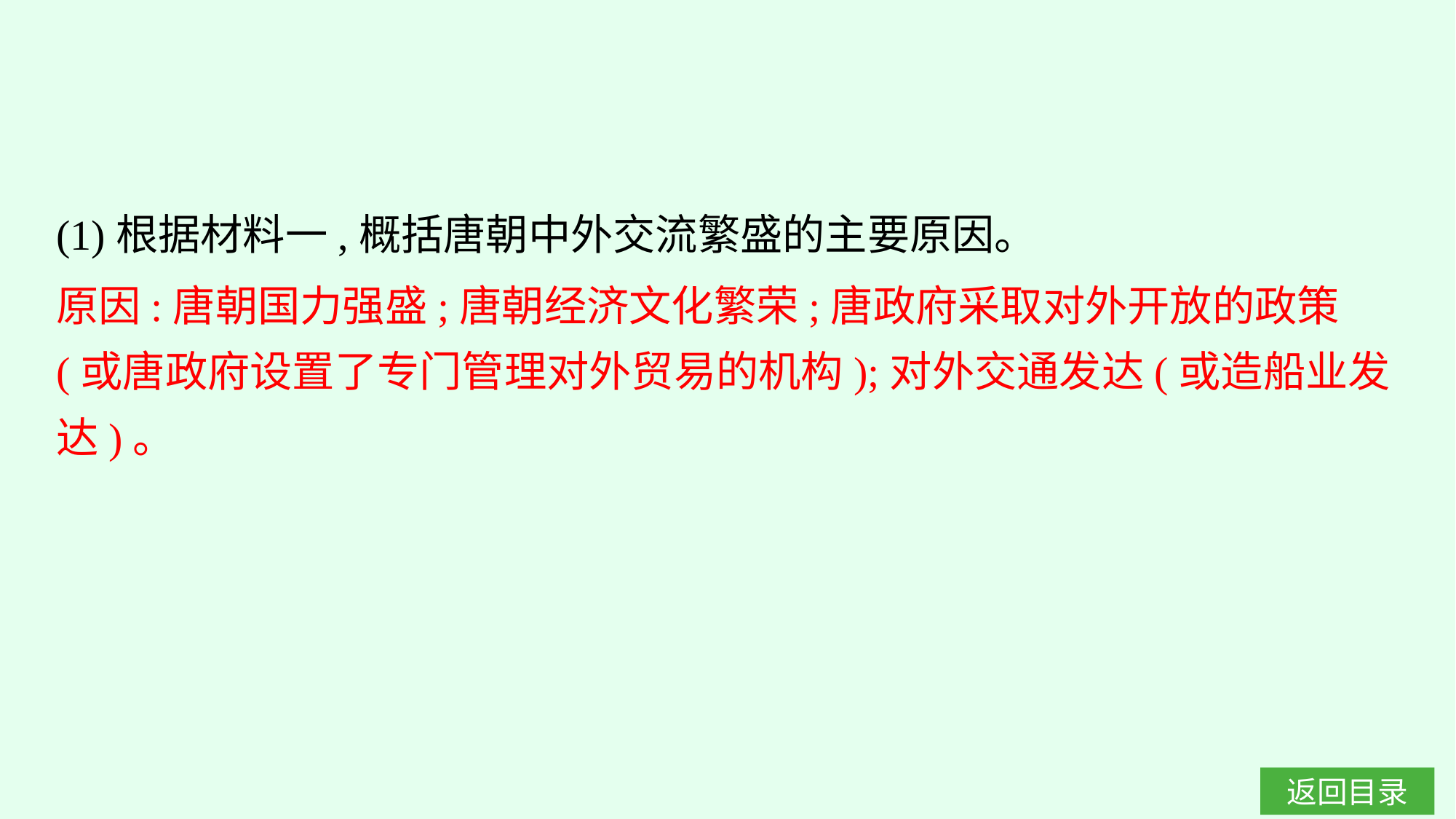

(1)根据材料一,概括唐朝中外交流繁盛的主要原因。
原因:唐朝国力强盛;唐朝经济文化繁荣;唐政府采取对外开放的政策(或唐政府设置了专门管理对外贸易的机构);对外交通发达(或造船业发达)。